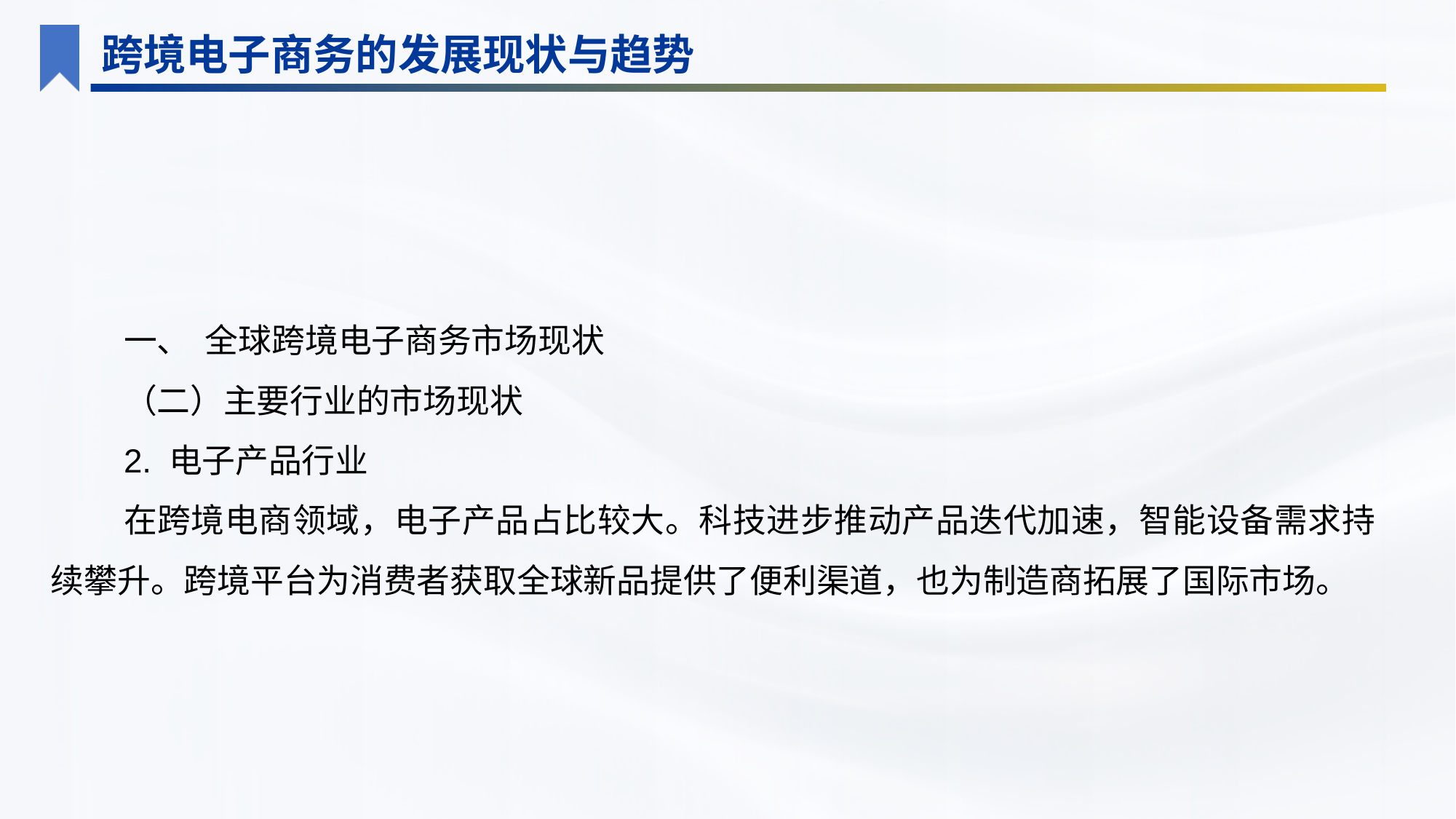

跨境电子商务的发展现状与趋势
一、  全球跨境电子商务市场现状
（二）主要行业的市场现状
2. 电子产品行业
在跨境电商领域，电子产品占比较大。科技进步推动产品迭代加速，智能设备需求持续攀升。跨境平台为消费者获取全球新品提供了便利渠道，也为制造商拓展了国际市场。